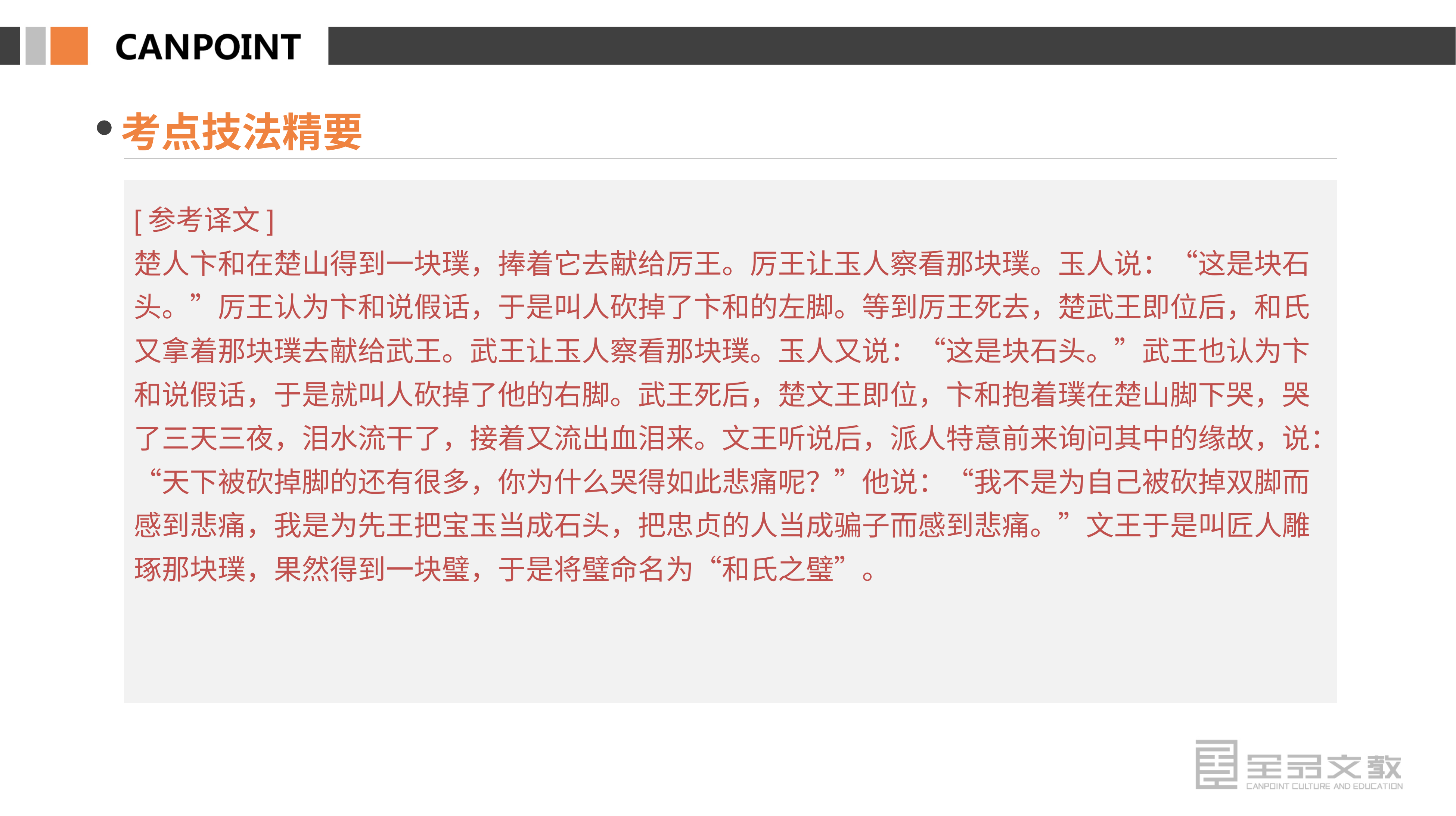

考点技法精要

[参考译文]
楚人卞和在楚山得到一块璞，捧着它去献给厉王。厉王让玉人察看那块璞。玉人说：“这是块石头。”厉王认为卞和说假话，于是叫人砍掉了卞和的左脚。等到厉王死去，楚武王即位后，和氏又拿着那块璞去献给武王。武王让玉人察看那块璞。玉人又说：“这是块石头。”武王也认为卞和说假话，于是就叫人砍掉了他的右脚。武王死后，楚文王即位，卞和抱着璞在楚山脚下哭，哭了三天三夜，泪水流干了，接着又流出血泪来。文王听说后，派人特意前来询问其中的缘故，说：“天下被砍掉脚的还有很多，你为什么哭得如此悲痛呢？”他说：“我不是为自己被砍掉双脚而感到悲痛，我是为先王把宝玉当成石头，把忠贞的人当成骗子而感到悲痛。”文王于是叫匠人雕琢那块璞，果然得到一块璧，于是将璧命名为“和氏之璧”。